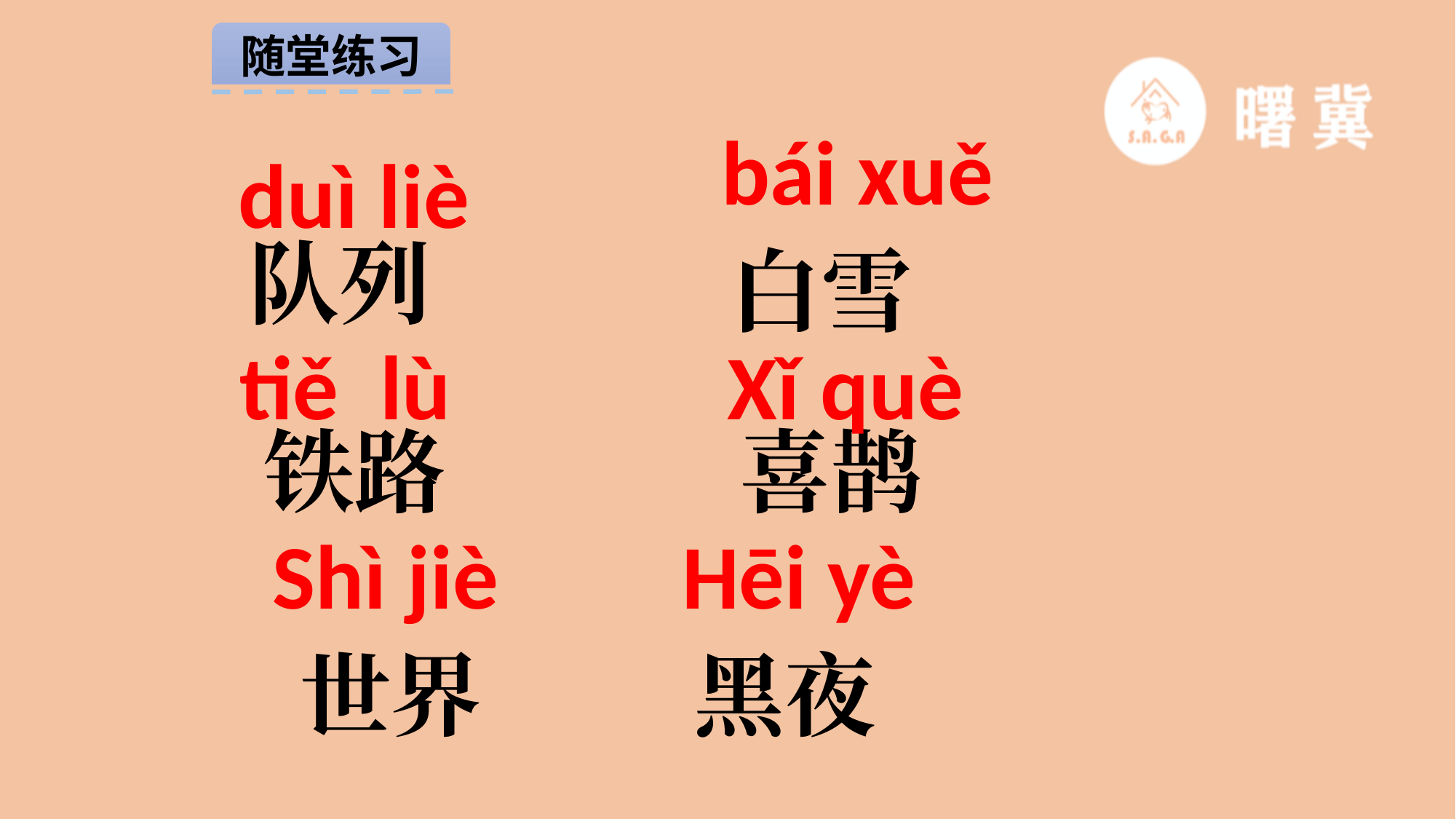

随堂练习
bái xuě
duì liè
队列
白雪
tiě  lù
Xǐ què
铁路
喜鹊
Shì jiè
Hēi yè
世界
黑夜